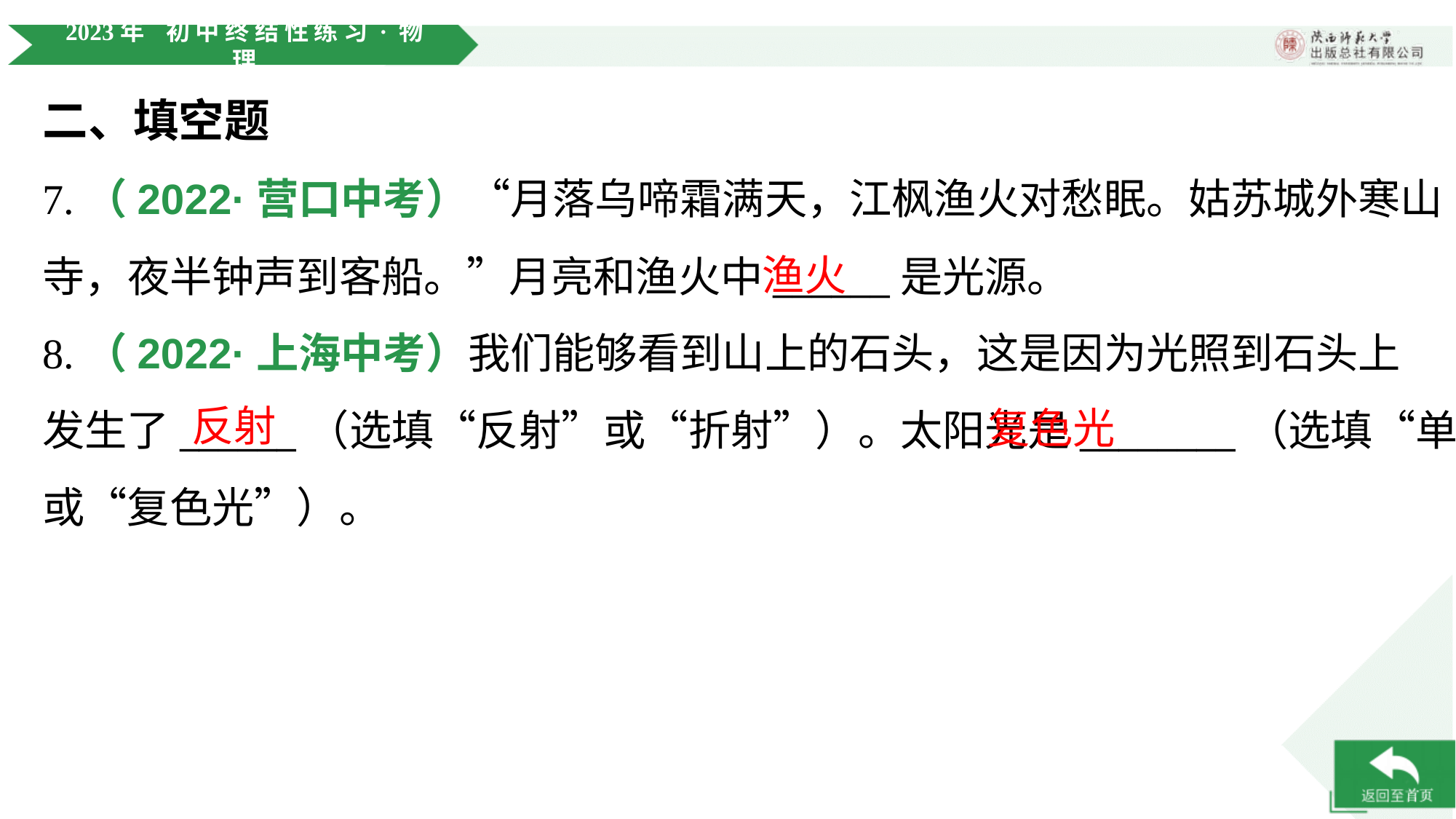

二、填空题
7.（2022·营口中考）“月落乌啼霜满天，江枫渔火对愁眠。姑苏城外寒山
寺，夜半钟声到客船。”月亮和渔火中______是光源。
渔火
8.（2022·上海中考）我们能够看到山上的石头，这是因为光照到石头上
发生了______（选填“反射”或“折射”）。太阳光是________（选填“单色光”
或“复色光”）。
反射
复色光